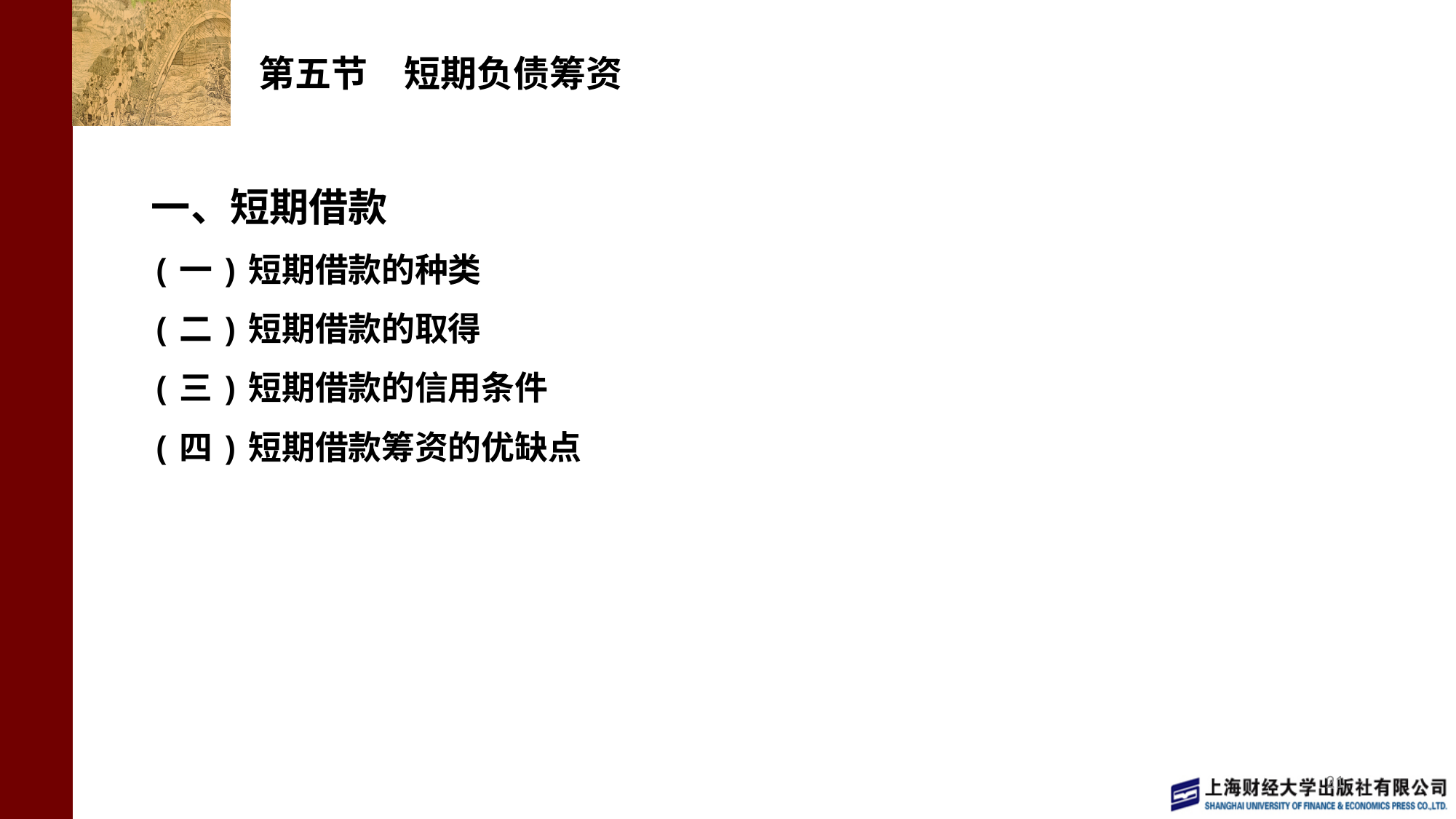

# 第五节　短期负债筹资
一、短期借款
(一)短期借款的种类
(二)短期借款的取得
(三)短期借款的信用条件
(四)短期借款筹资的优缺点
21